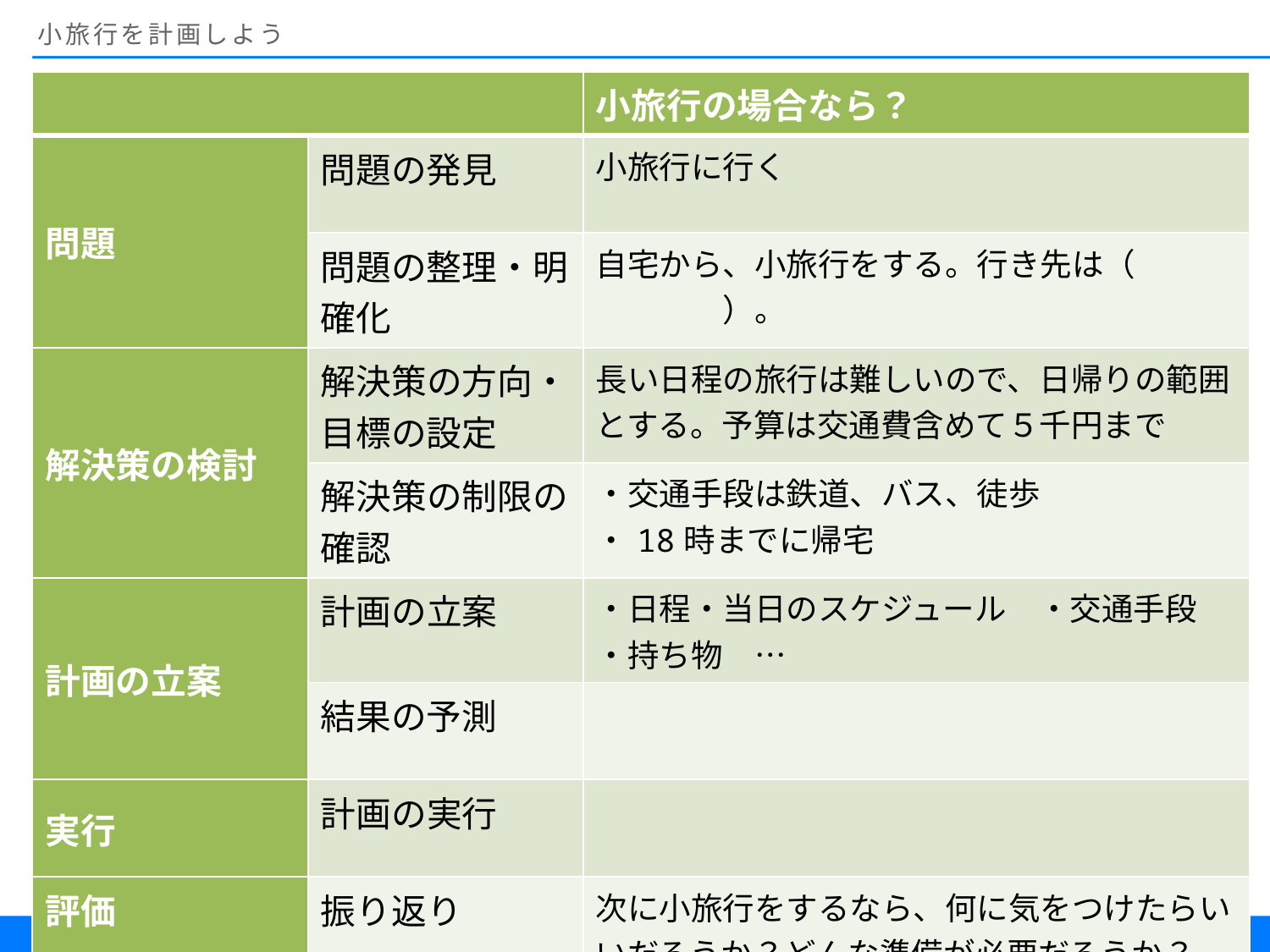

# 小旅行を計画しよう

|  |  | 小旅行の場合なら？ |
| --- | --- | --- |
| 問題 | 問題の発見 | 小旅行に行く |
|  | 問題の整理・明確化 | 自宅から、小旅行をする。行き先は（　　　　　　　）。 |
| 解決策の検討 | 解決策の方向・目標の設定 | 長い日程の旅行は難しいので、日帰りの範囲とする。予算は交通費含めて５千円まで |
|  | 解決策の制限の確認 | ・交通手段は鉄道、バス、徒歩 ・18時までに帰宅 |
| 計画の立案 | 計画の立案 | ・日程・当日のスケジュール　・交通手段 ・持ち物　… |
|  | 結果の予測 |  |
| 実行 | 計画の実行 |  |
| 評価 | 振り返り | 次に小旅行をするなら、何に気をつけたらいいだろうか？どんな準備が必要だろうか？ |